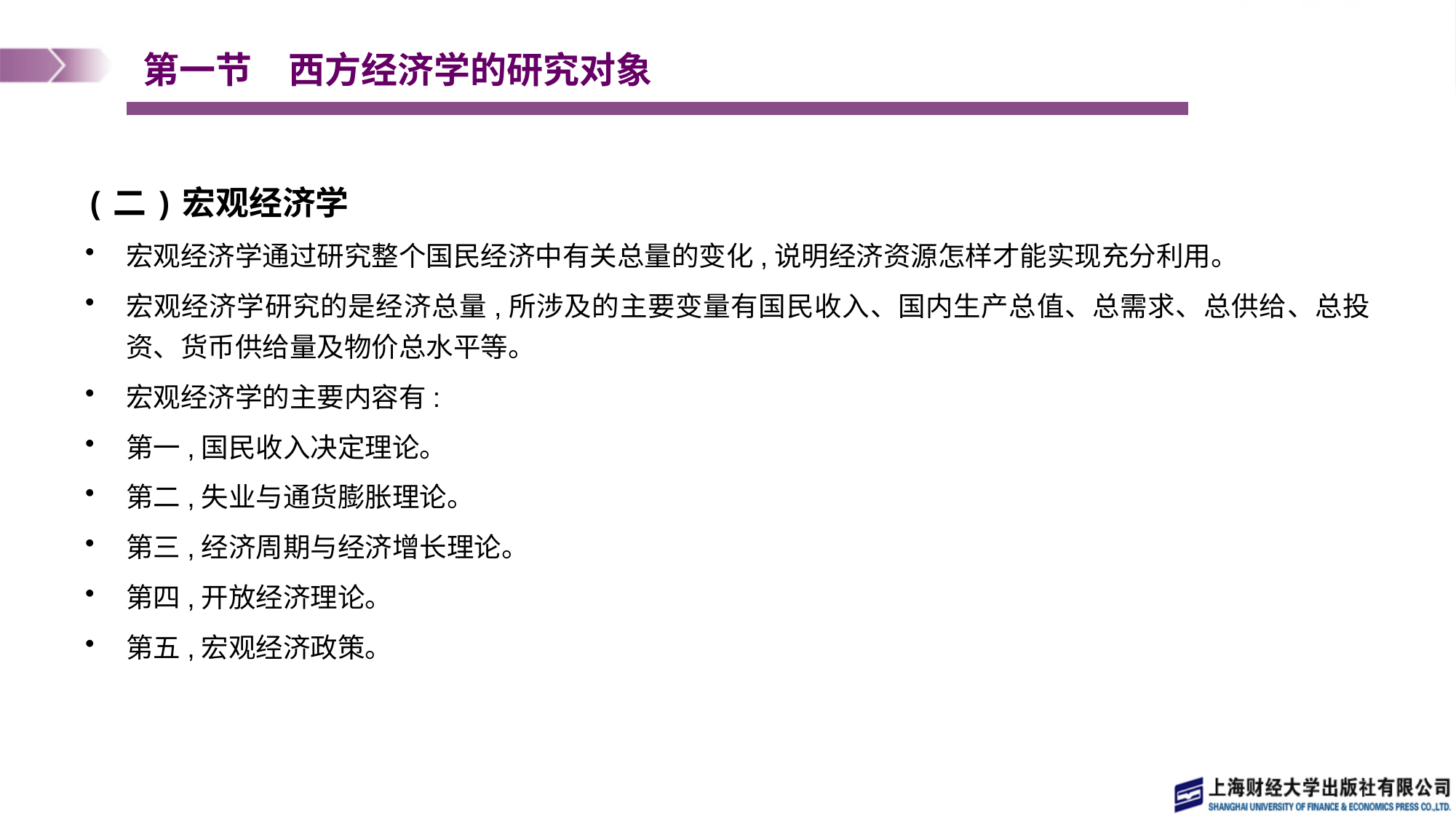

# 第一节　西方经济学的研究对象
(二)宏观经济学
宏观经济学通过研究整个国民经济中有关总量的变化,说明经济资源怎样才能实现充分利用。
宏观经济学研究的是经济总量,所涉及的主要变量有国民收入、国内生产总值、总需求、总供给、总投资、货币供给量及物价总水平等。
宏观经济学的主要内容有:
第一,国民收入决定理论。
第二,失业与通货膨胀理论。
第三,经济周期与经济增长理论。
第四,开放经济理论。
第五,宏观经济政策。